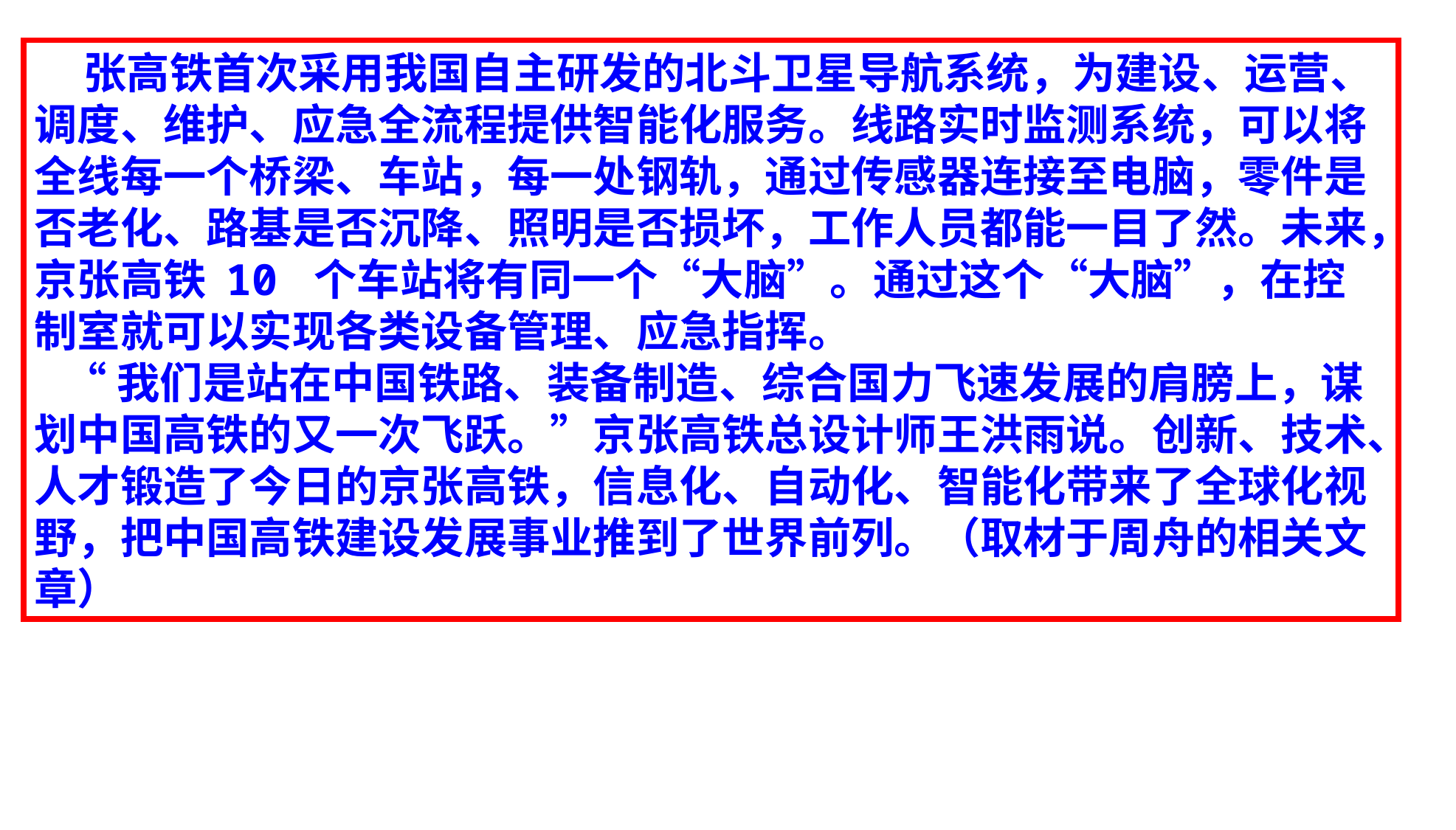

张高铁首次采用我国自主研发的北斗卫星导航系统，为建设、运营、调度、维护、应急全流程提供智能化服务。线路实时监测系统，可以将全线每一个桥梁、车站，每一处钢轨，通过传感器连接至电脑，零件是否老化、路基是否沉降、照明是否损坏，工作人员都能一目了然。未来，京张高铁 10 个车站将有同一个“大脑”。通过这个“大脑”，在控制室就可以实现各类设备管理、应急指挥。
   “我们是站在中国铁路、装备制造、综合国力飞速发展的肩膀上，谋划中国高铁的又一次飞跃。”京张高铁总设计师王洪雨说。创新、技术、人才锻造了今日的京张高铁，信息化、自动化、智能化带来了全球化视野，把中国高铁建设发展事业推到了世界前列。（取材于周舟的相关文章）